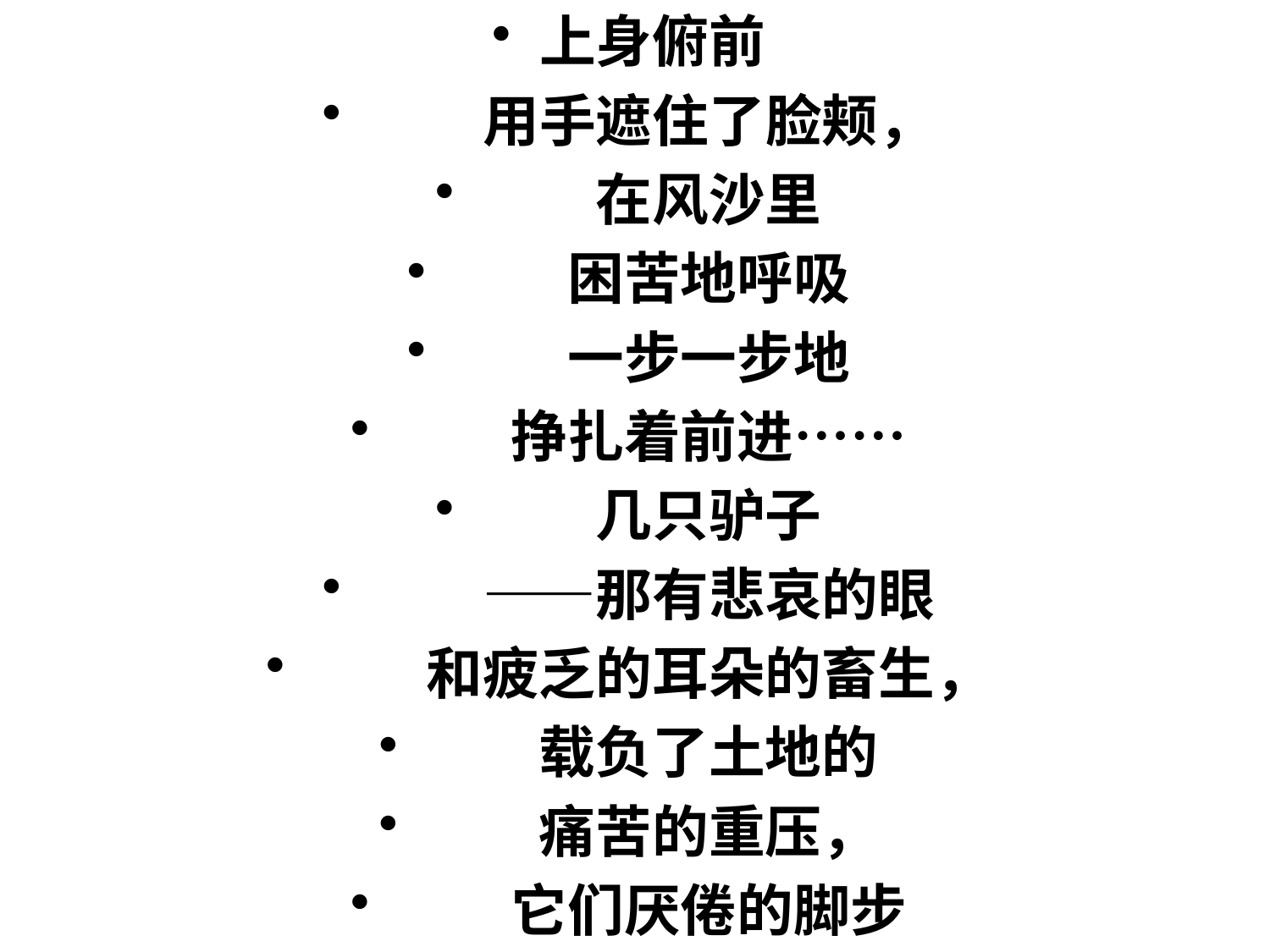

上身俯前
　　用手遮住了脸颊，
　　在风沙里
　　困苦地呼吸
　　一步一步地
　　挣扎着前进……
　　几只驴子
　　——那有悲哀的眼
　　和疲乏的耳朵的畜生，
　　载负了土地的
　　痛苦的重压，
　　它们厌倦的脚步